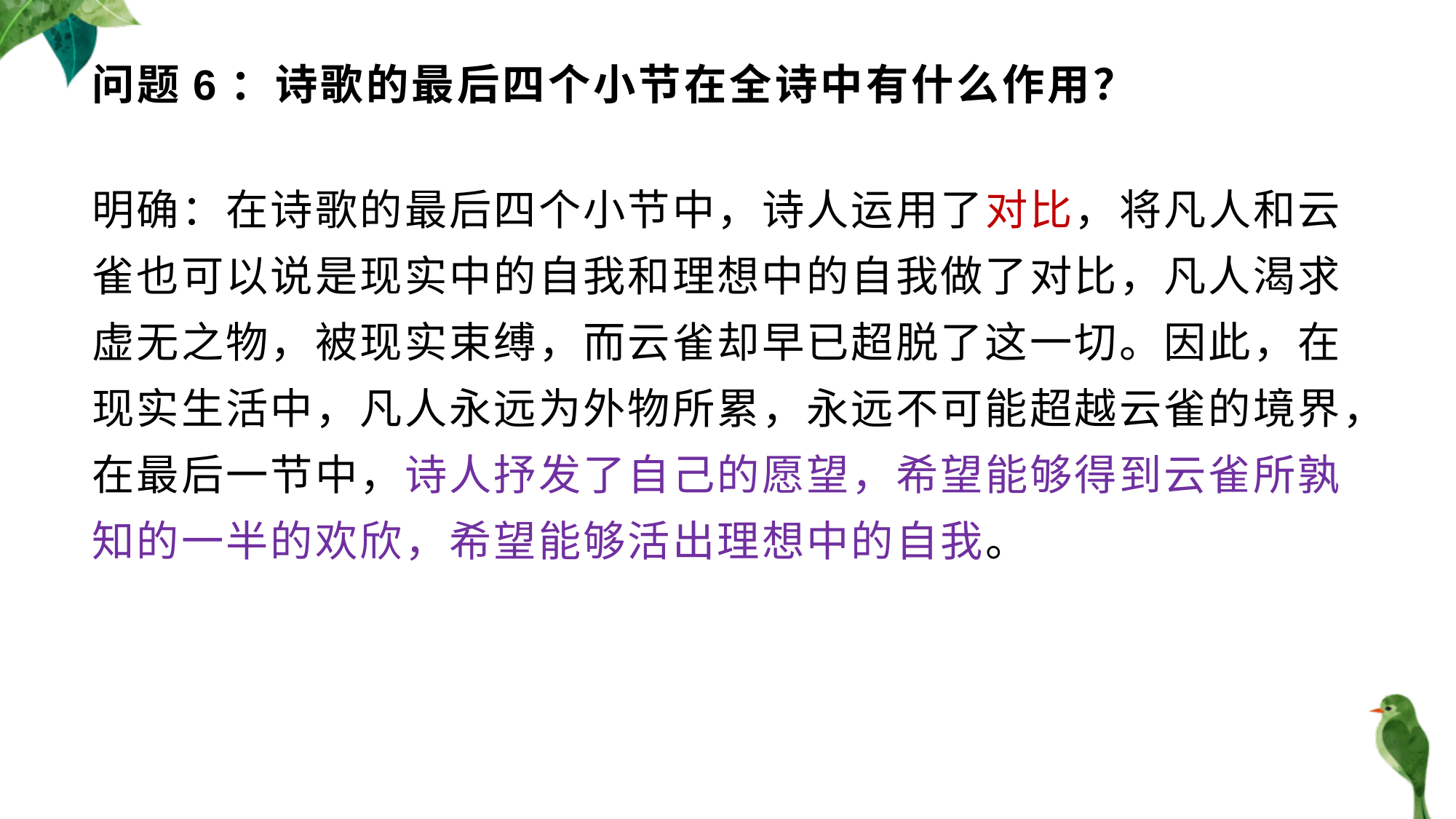

# 问题6：诗歌的最后四个小节在全诗中有什么作用？
明确：在诗歌的最后四个小节中，诗人运用了对比，将凡人和云雀也可以说是现实中的自我和理想中的自我做了对比，凡人渴求虚无之物，被现实束缚，而云雀却早已超脱了这一切。因此，在现实生活中，凡人永远为外物所累，永远不可能超越云雀的境界，在最后一节中，诗人抒发了自己的愿望，希望能够得到云雀所孰知的一半的欢欣，希望能够活出理想中的自我。